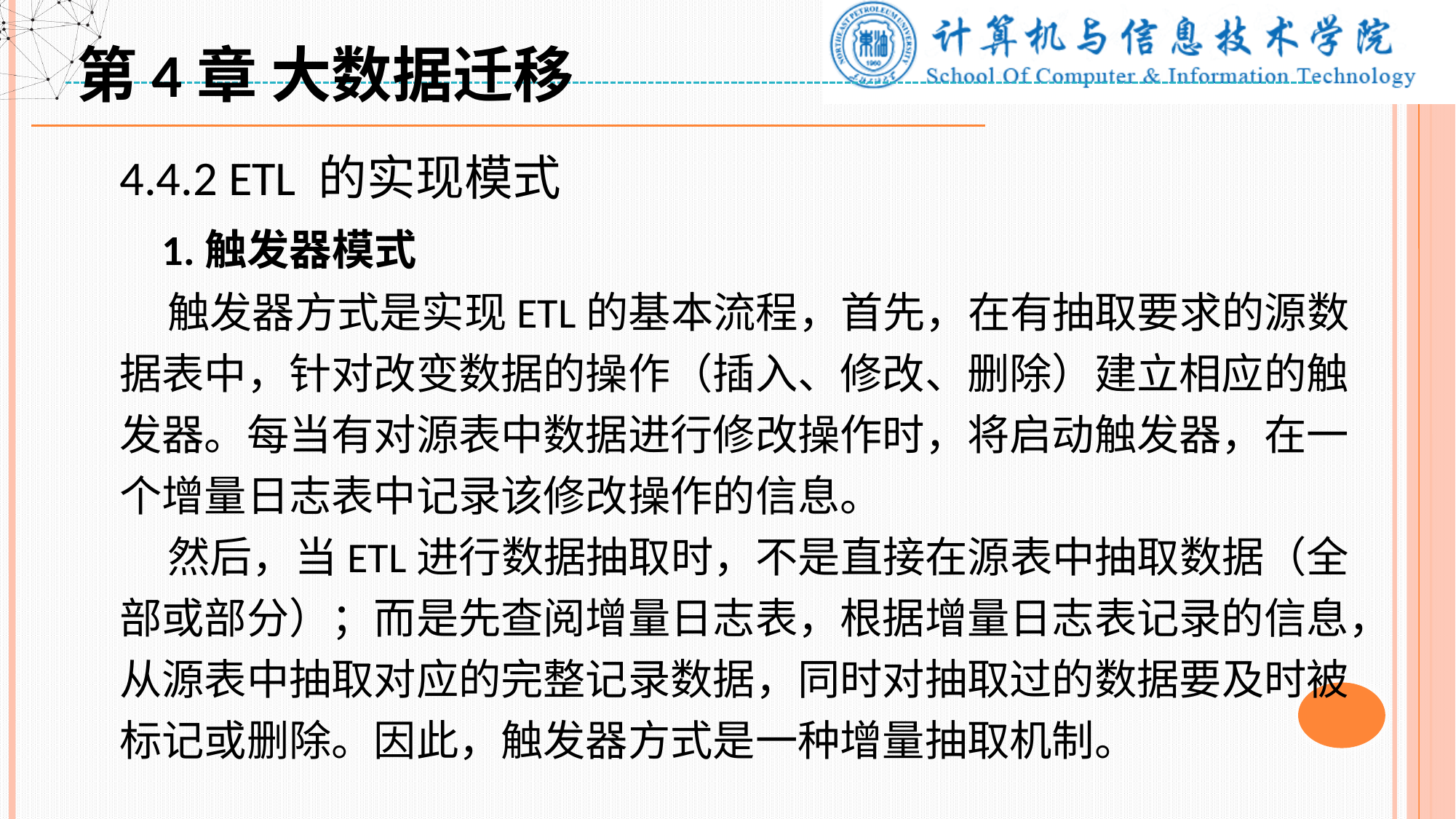

第4章 大数据迁移
4.4.2 ETL 的实现模式
    1.触发器模式
    触发器方式是实现ETL的基本流程，首先，在有抽取要求的源数据表中，针对改变数据的操作（插入、修改、删除）建立相应的触发器。每当有对源表中数据进行修改操作时，将启动触发器，在一个增量日志表中记录该修改操作的信息。
    然后，当ETL进行数据抽取时，不是直接在源表中抽取数据（全部或部分）；而是先查阅增量日志表，根据增量日志表记录的信息，从源表中抽取对应的完整记录数据，同时对抽取过的数据要及时被标记或删除。因此，触发器方式是一种增量抽取机制。